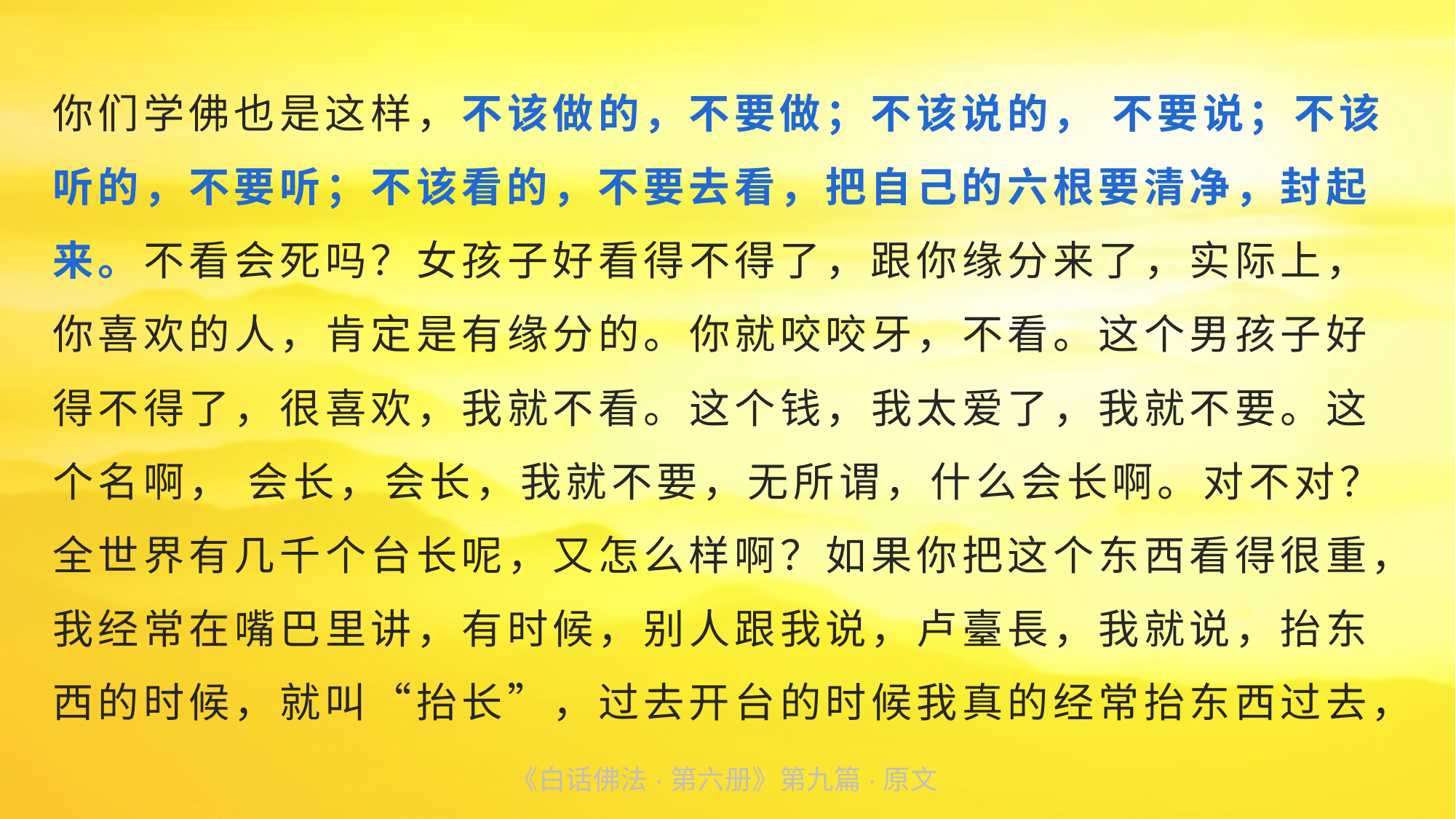

你们学佛也是这样，不该做的，不要做；不该说的， 不要说；不该听的，不要听；不该看的，不要去看，把自己的六根要清净，封起来。不看会死吗？女孩子好看得不得了，跟你缘分来了，实际上，你喜欢的人，肯定是有缘分的。你就咬咬牙，不看。这个男孩子好得不得了，很喜欢，我就不看。这个钱，我太爱了，我就不要。这个名啊， 会长，会长，我就不要，无所谓，什么会长啊。对不对？ 全世界有几千个台长呢，又怎么样啊？如果你把这个东西看得很重，我经常在嘴巴里讲，有时候，别人跟我说，卢臺長，我就说，抬东西的时候，就叫“抬长”，过去开台的时候我真的经常抬东西过去，
《白话佛法·第六册》第九篇·原文